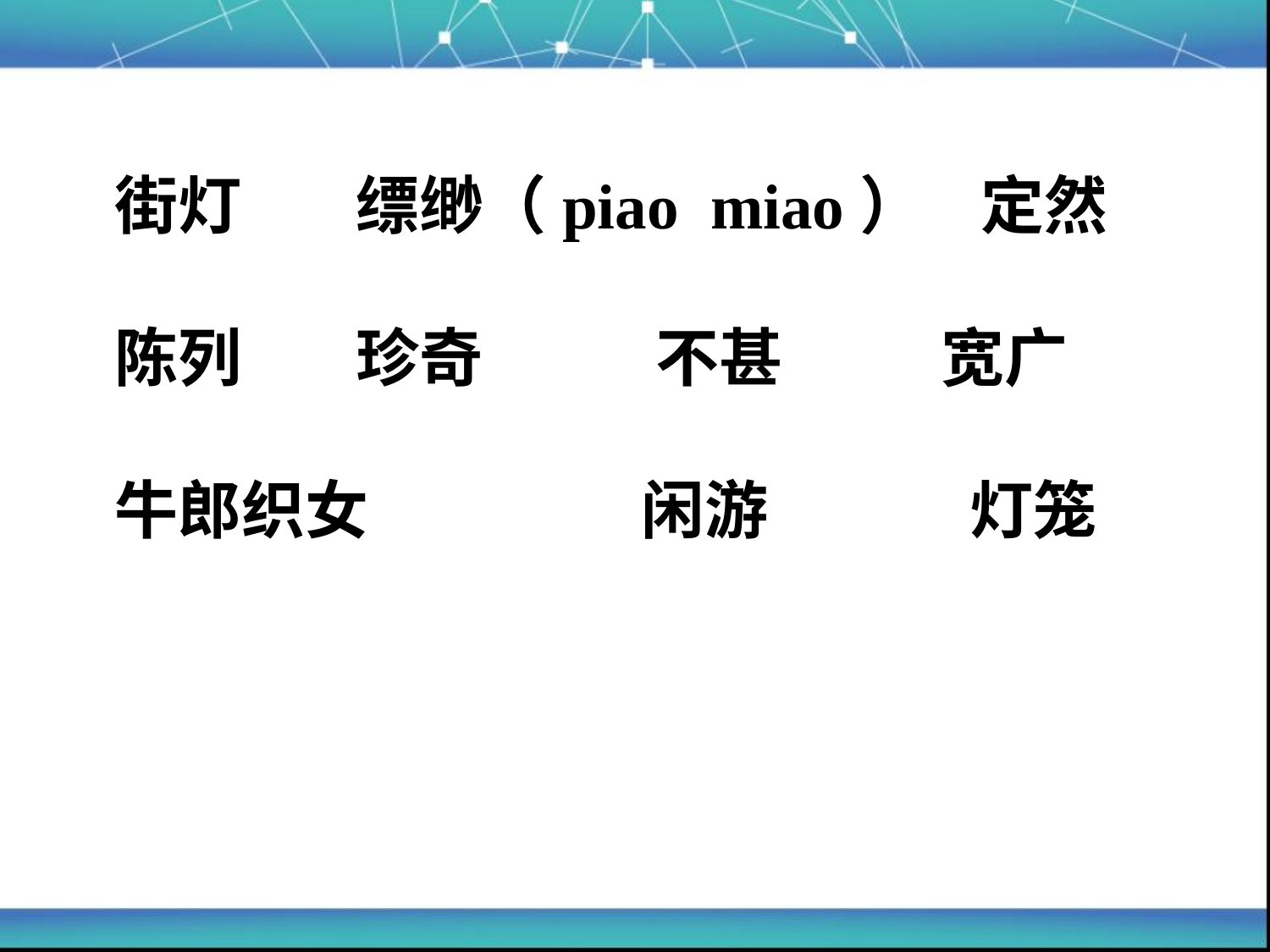

街灯        缥缈（piao  miao）    定然

陈列        珍奇            不甚           宽广

牛郎织女                   闲游              灯笼